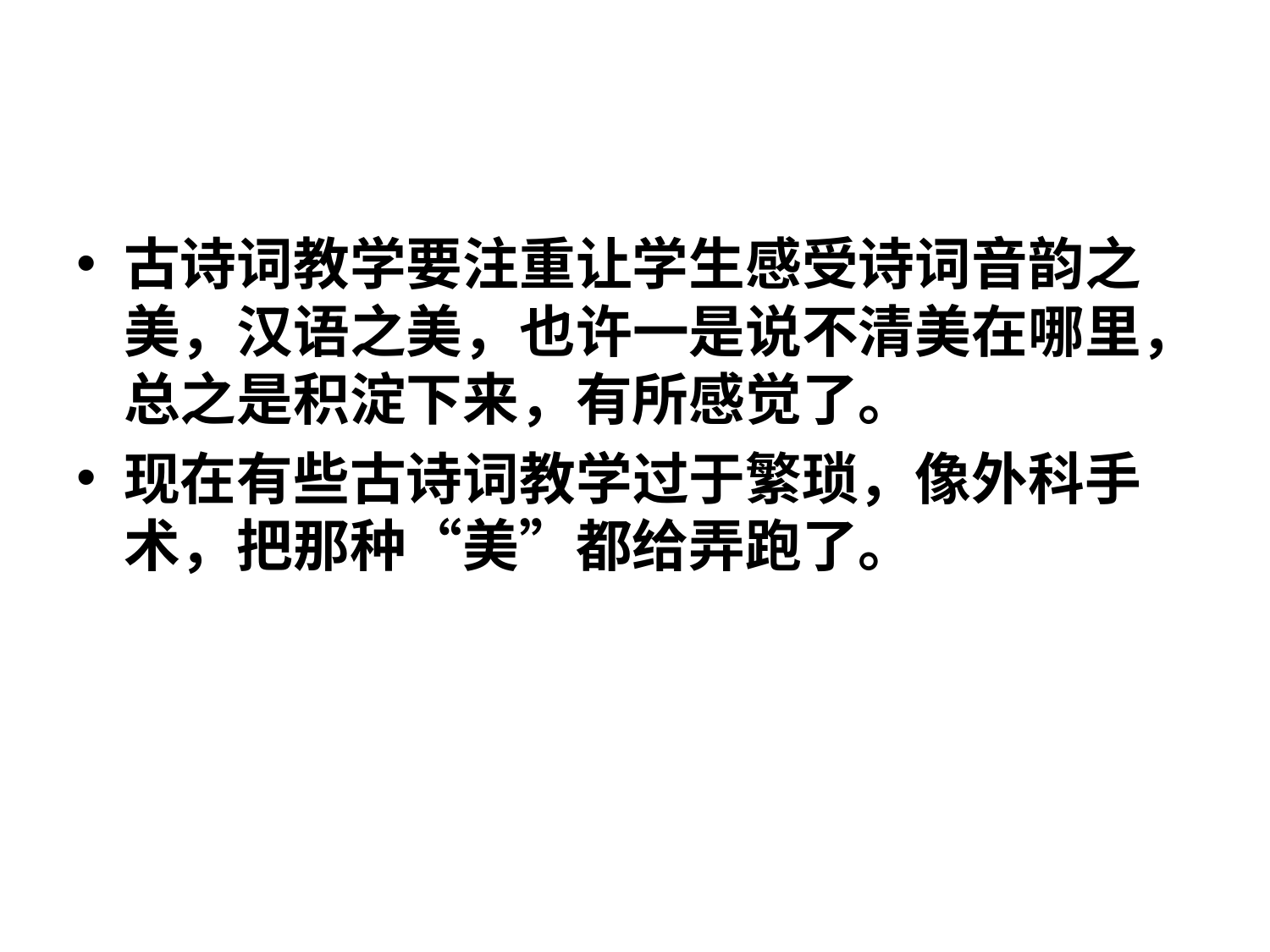

#
古诗词教学要注重让学生感受诗词音韵之美，汉语之美，也许一是说不清美在哪里，总之是积淀下来，有所感觉了。
现在有些古诗词教学过于繁琐，像外科手术，把那种“美”都给弄跑了。